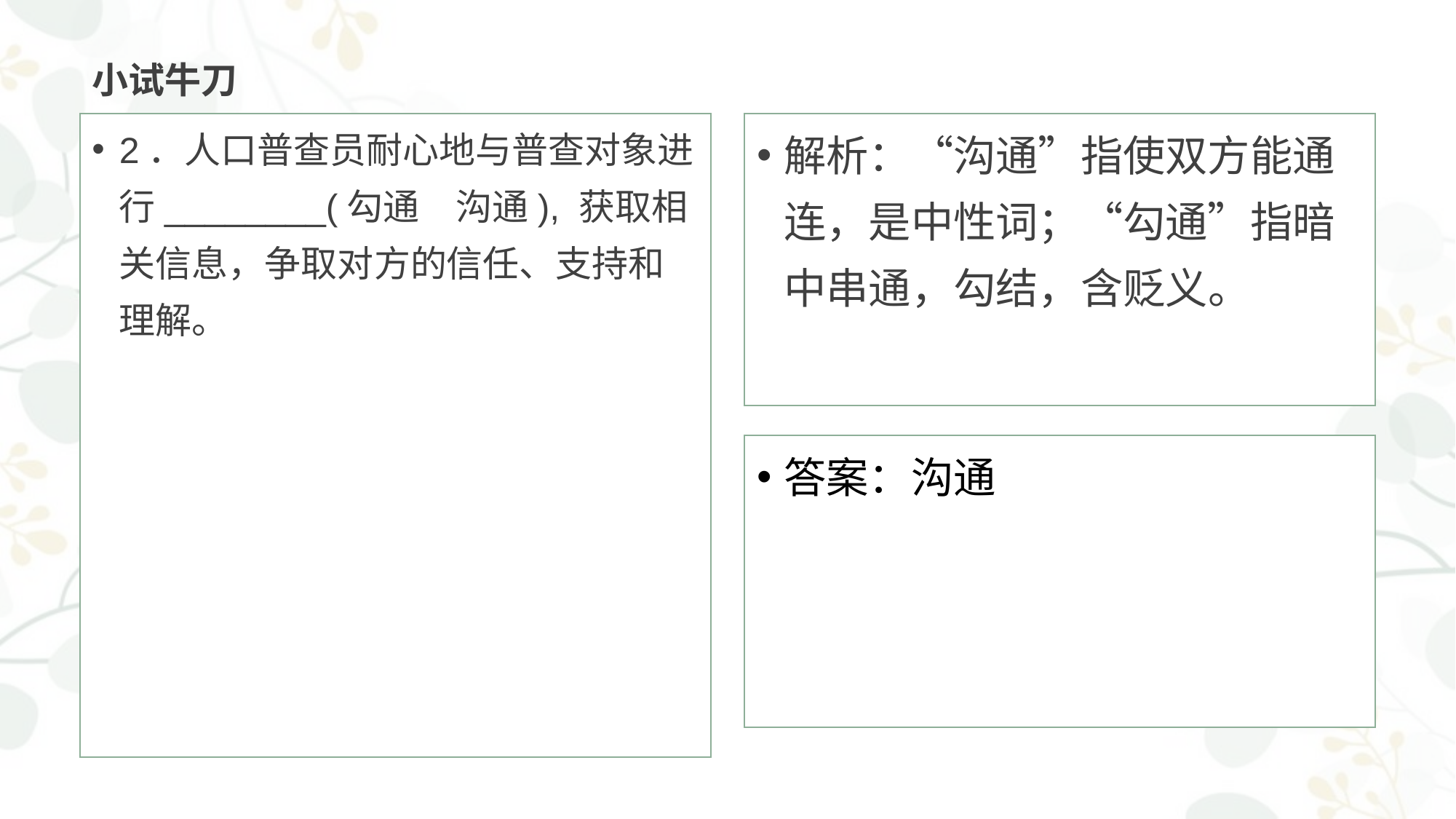

# 小试牛刀
解析：“沟通”指使双方能通连，是中性词；“勾通”指暗中串通，勾结，含贬义。
2．人口普查员耐心地与普查对象进行________(勾通　沟通), 获取相关信息，争取对方的信任、支持和理解。
答案：沟通